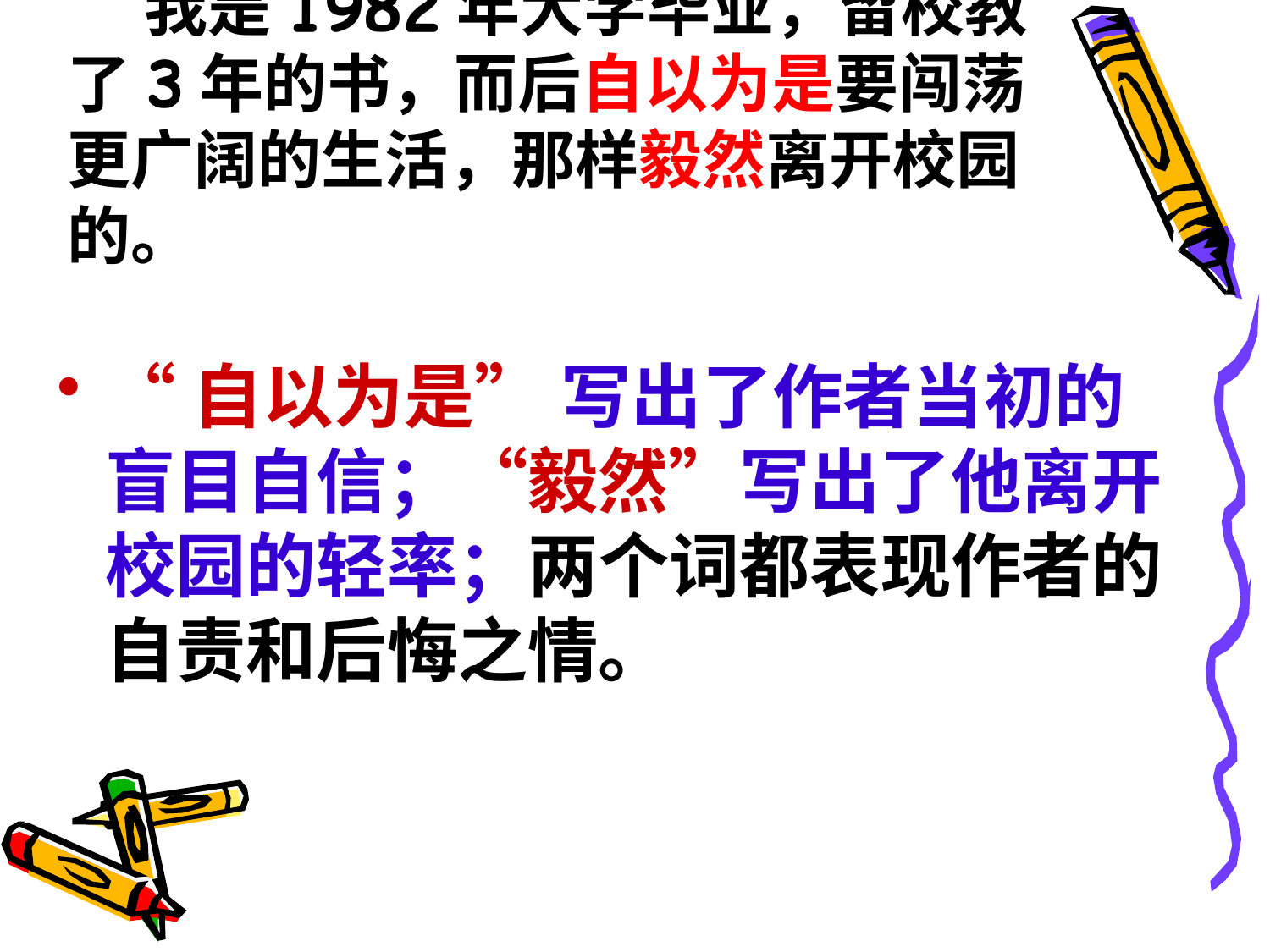

# 我是1982年大学毕业，留校教了3年的书，而后自以为是要闯荡更广阔的生活，那样毅然离开校园的。
“自以为是” 写出了作者当初的盲目自信；“毅然”写出了他离开校园的轻率；两个词都表现作者的自责和后悔之情。